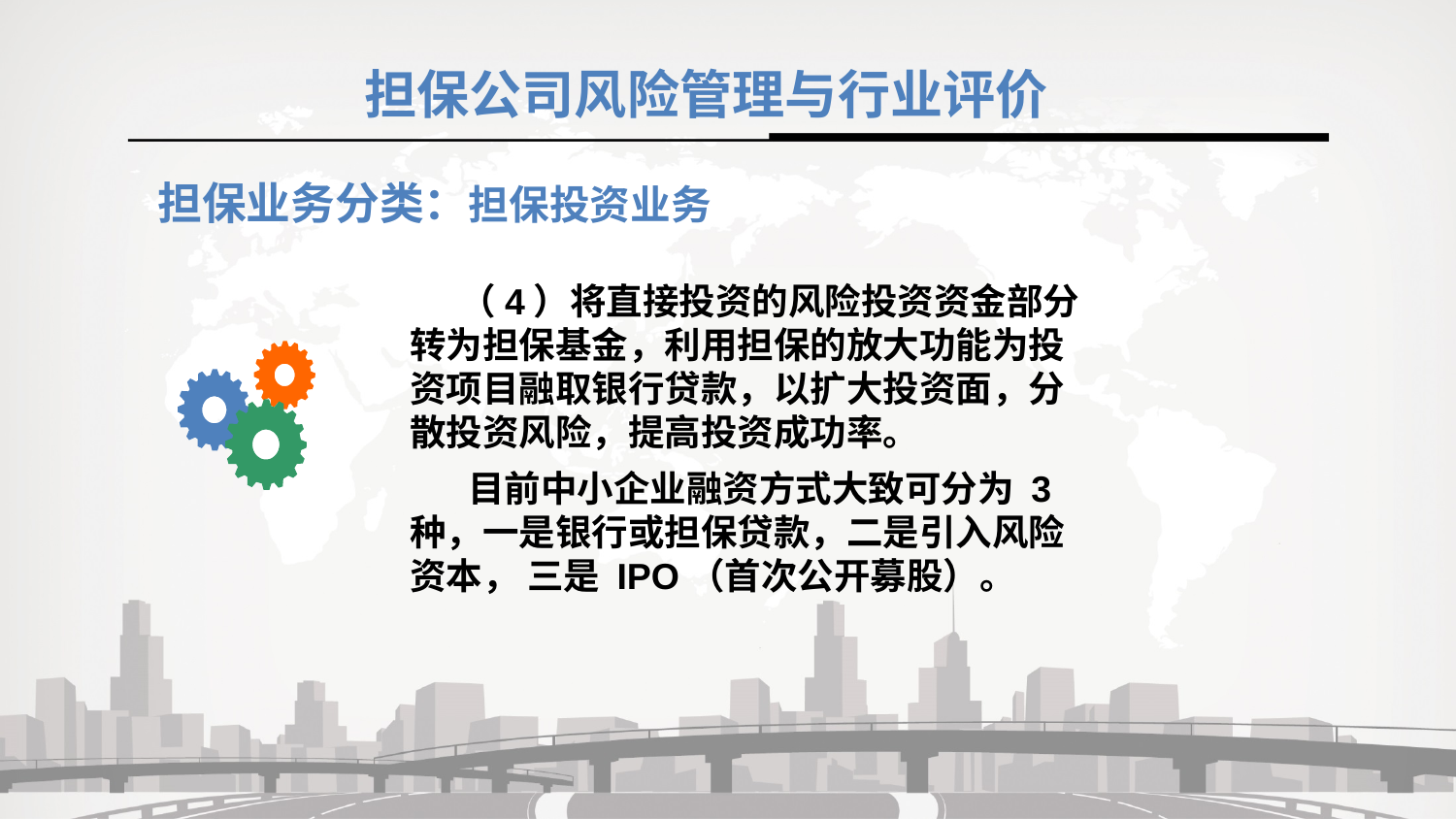

担保公司风险管理与行业评价
担保业务分类：担保投资业务
     （4）将直接投资的风险投资资金部分转为担保基金，利用担保的放大功能为投资项目融取银行贷款，以扩大投资面，分散投资风险，提高投资成功率。
      目前中小企业融资方式大致可分为 3 种，一是银行或担保贷款，二是引入风险资本， 三是 IPO（首次公开募股）。